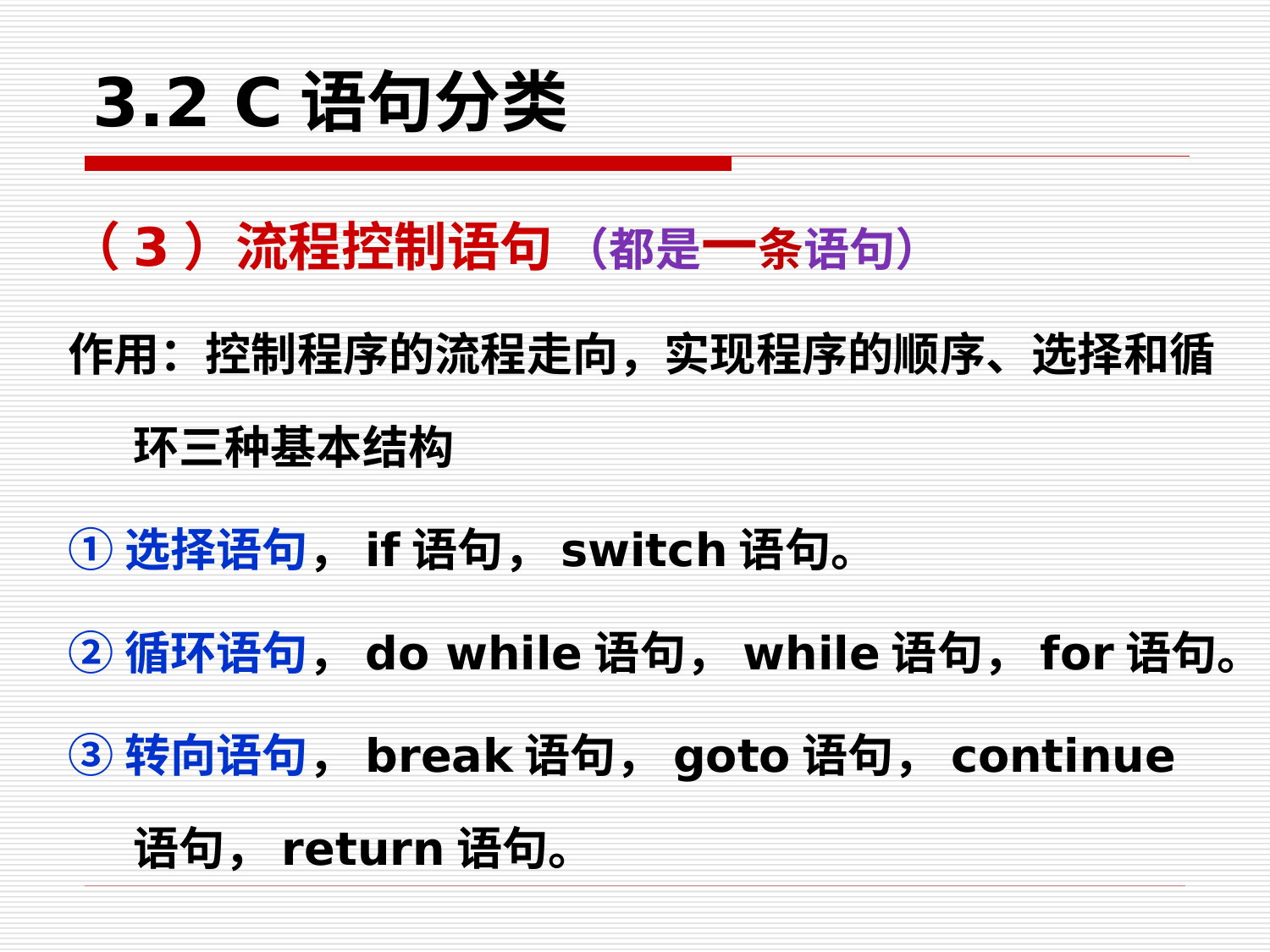

# 3.2 C语句分类
（3）流程控制语句 （都是一条语句）
作用：控制程序的流程走向，实现程序的顺序、选择和循环三种基本结构
①选择语句，if语句，switch语句。
②循环语句，do while语句，while语句，for语句。
③转向语句，break语句，goto语句，continue语句，return语句。